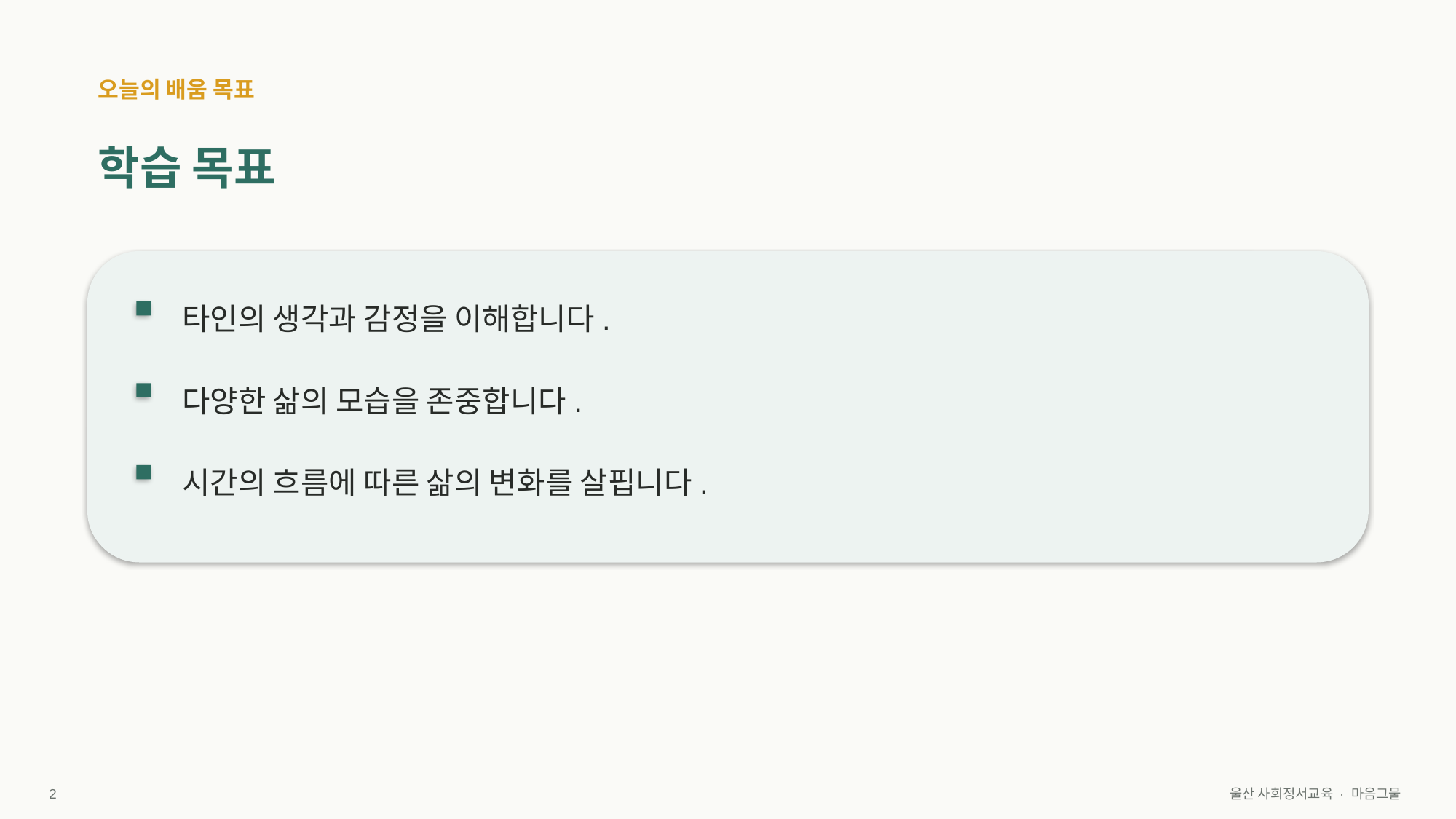

오늘의 배움 목표
학습 목표

타인의 생각과 감정을 이해합니다.

다양한 삶의 모습을 존중합니다.

시간의 흐름에 따른 삶의 변화를 살핍니다.

2
울산 사회정서교육 · 마음그물